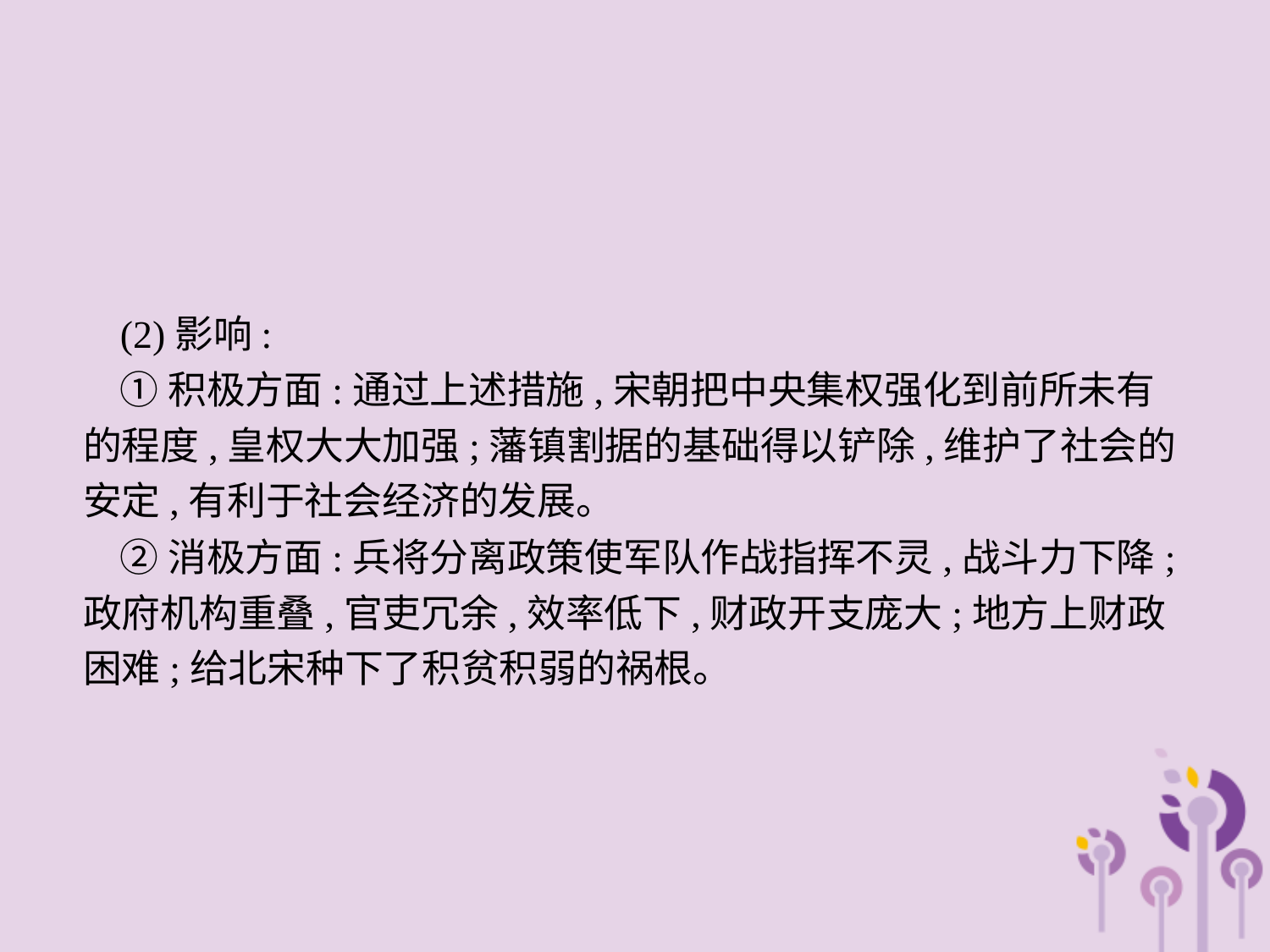

(2)影响:
①积极方面:通过上述措施,宋朝把中央集权强化到前所未有的程度,皇权大大加强;藩镇割据的基础得以铲除,维护了社会的安定,有利于社会经济的发展。
②消极方面:兵将分离政策使军队作战指挥不灵,战斗力下降;政府机构重叠,官吏冗余,效率低下,财政开支庞大;地方上财政困难;给北宋种下了积贫积弱的祸根。